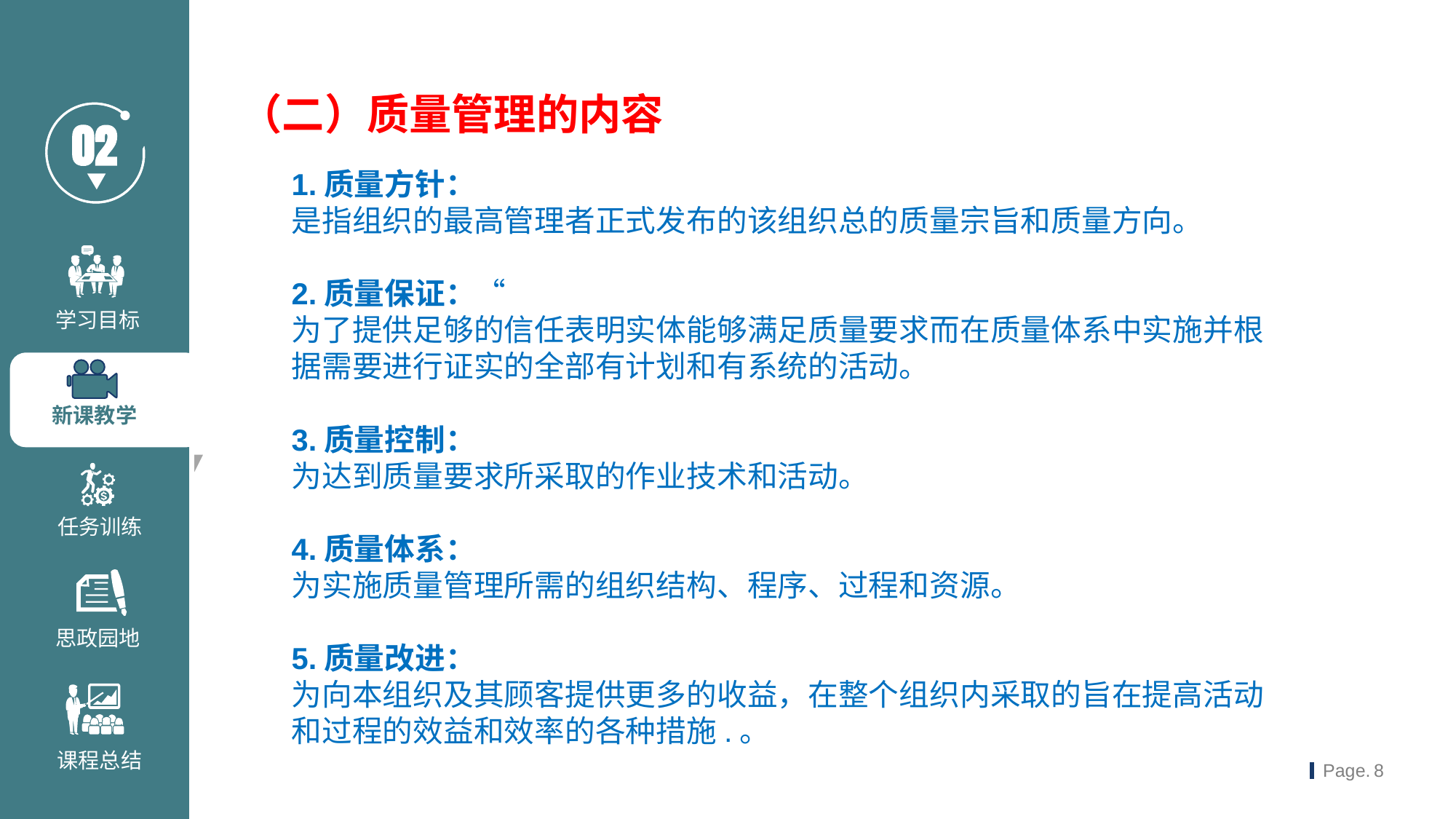

（二）质量管理的内容
1.质量方针：
是指组织的最高管理者正式发布的该组织总的质量宗旨和质量方向。

2.质量保证：“
为了提供足够的信任表明实体能够满足质量要求而在质量体系中实施并根据需要进行证实的全部有计划和有系统的活动。

3.质量控制：
为达到质量要求所采取的作业技术和活动。

4.质量体系：
为实施质量管理所需的组织结构、程序、过程和资源。

5.质量改进：
为向本组织及其顾客提供更多的收益，在整个组织内采取的旨在提高活动和过程的效益和效率的各种措施.。